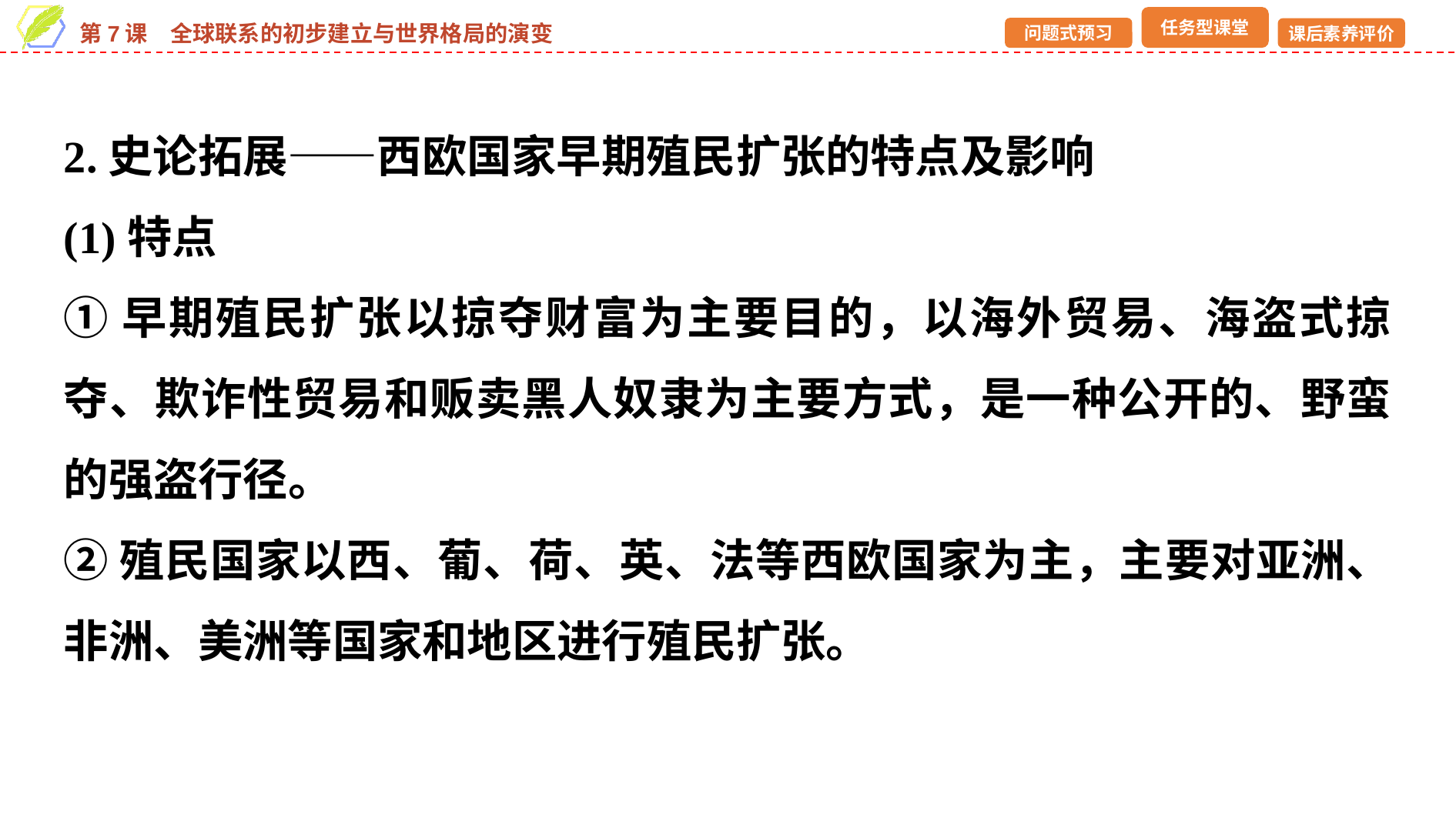

2.史论拓展——西欧国家早期殖民扩张的特点及影响
(1)特点
①早期殖民扩张以掠夺财富为主要目的，以海外贸易、海盗式掠夺、欺诈性贸易和贩卖黑人奴隶为主要方式，是一种公开的、野蛮的强盗行径。
②殖民国家以西、葡、荷、英、法等西欧国家为主，主要对亚洲、非洲、美洲等国家和地区进行殖民扩张。